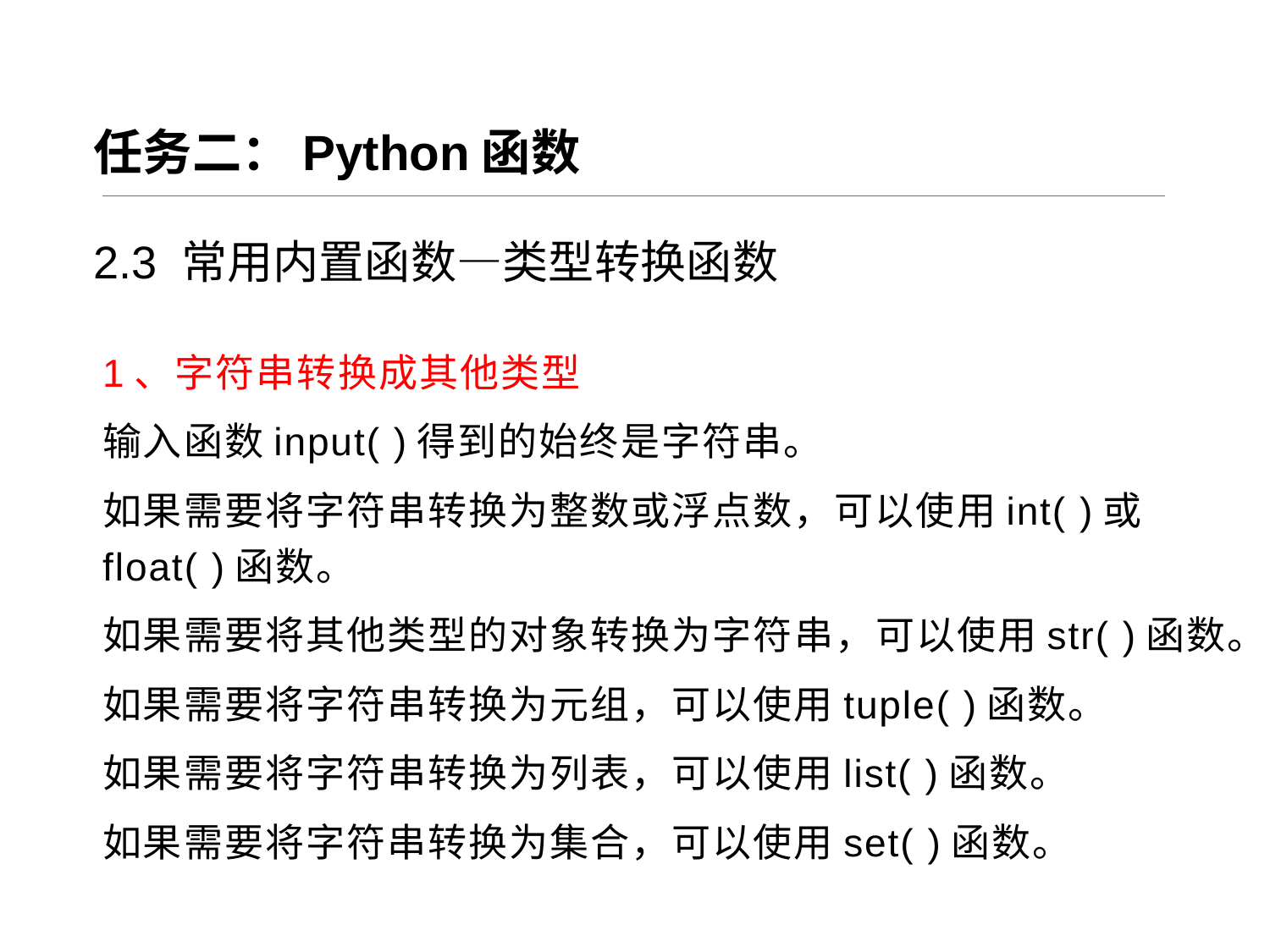

任务二：Python函数
2.3 常用内置函数—类型转换函数
1、字符串转换成其他类型
输入函数input( )得到的始终是字符串。
如果需要将字符串转换为整数或浮点数，可以使用int( )或float( )函数。
如果需要将其他类型的对象转换为字符串，可以使用str( )函数。
如果需要将字符串转换为元组，可以使用tuple( )函数。
如果需要将字符串转换为列表，可以使用list( )函数。
如果需要将字符串转换为集合，可以使用set( )函数。